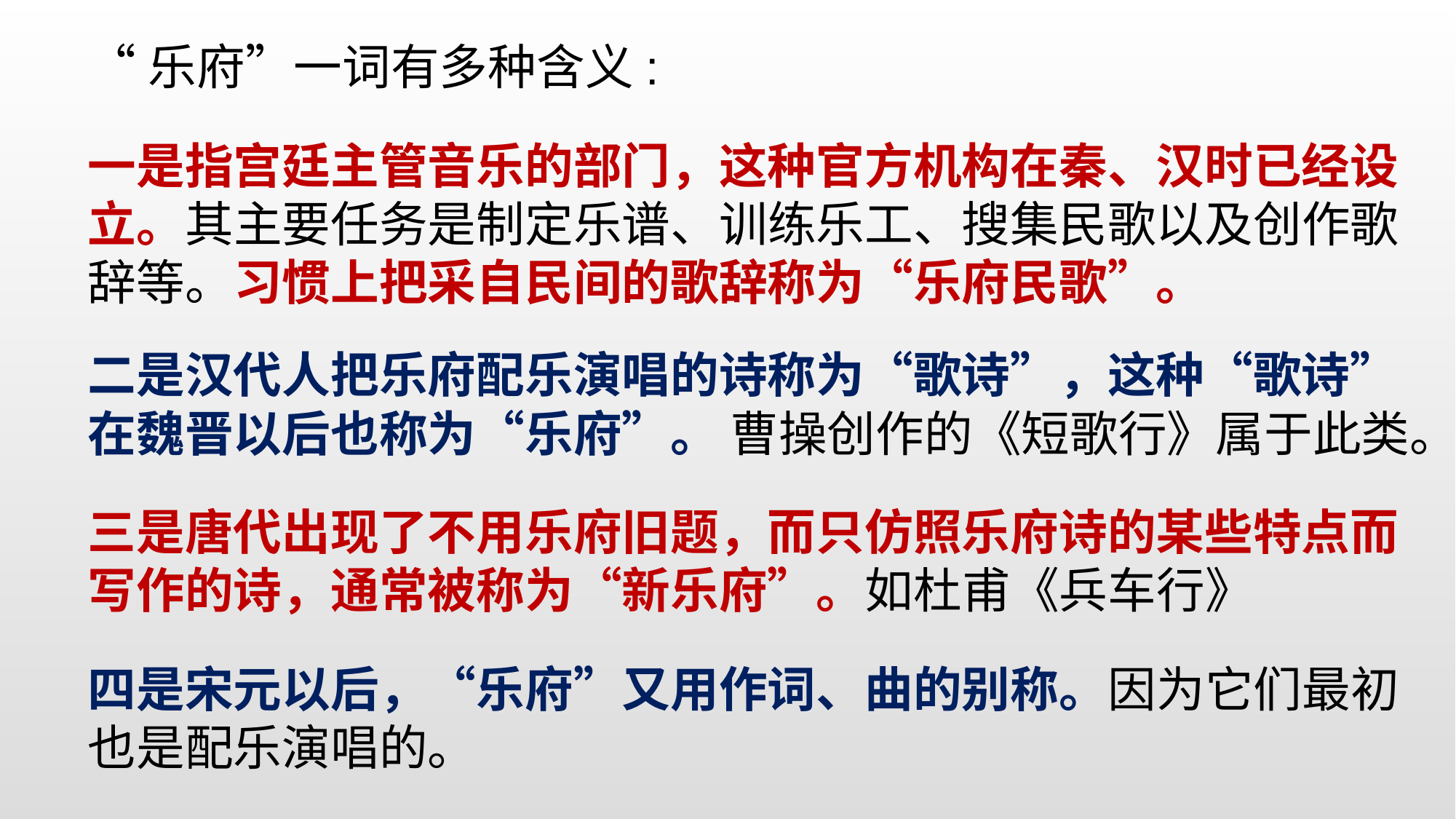

“乐府”一词有多种含义:

一是指宫廷主管音乐的部门，这种官方机构在秦、汉时已经设立。其主要任务是制定乐谱、训练乐工、搜集民歌以及创作歌辞等。习惯上把采自民间的歌辞称为“乐府民歌”。

二是汉代人把乐府配乐演唱的诗称为“歌诗”，这种“歌诗”在魏晋以后也称为“乐府”。 曹操创作的《短歌行》属于此类。

三是唐代出现了不用乐府旧题，而只仿照乐府诗的某些特点而写作的诗，通常被称为“新乐府”。如杜甫《兵车行》

四是宋元以后，“乐府”又用作词、曲的别称。因为它们最初也是配乐演唱的。